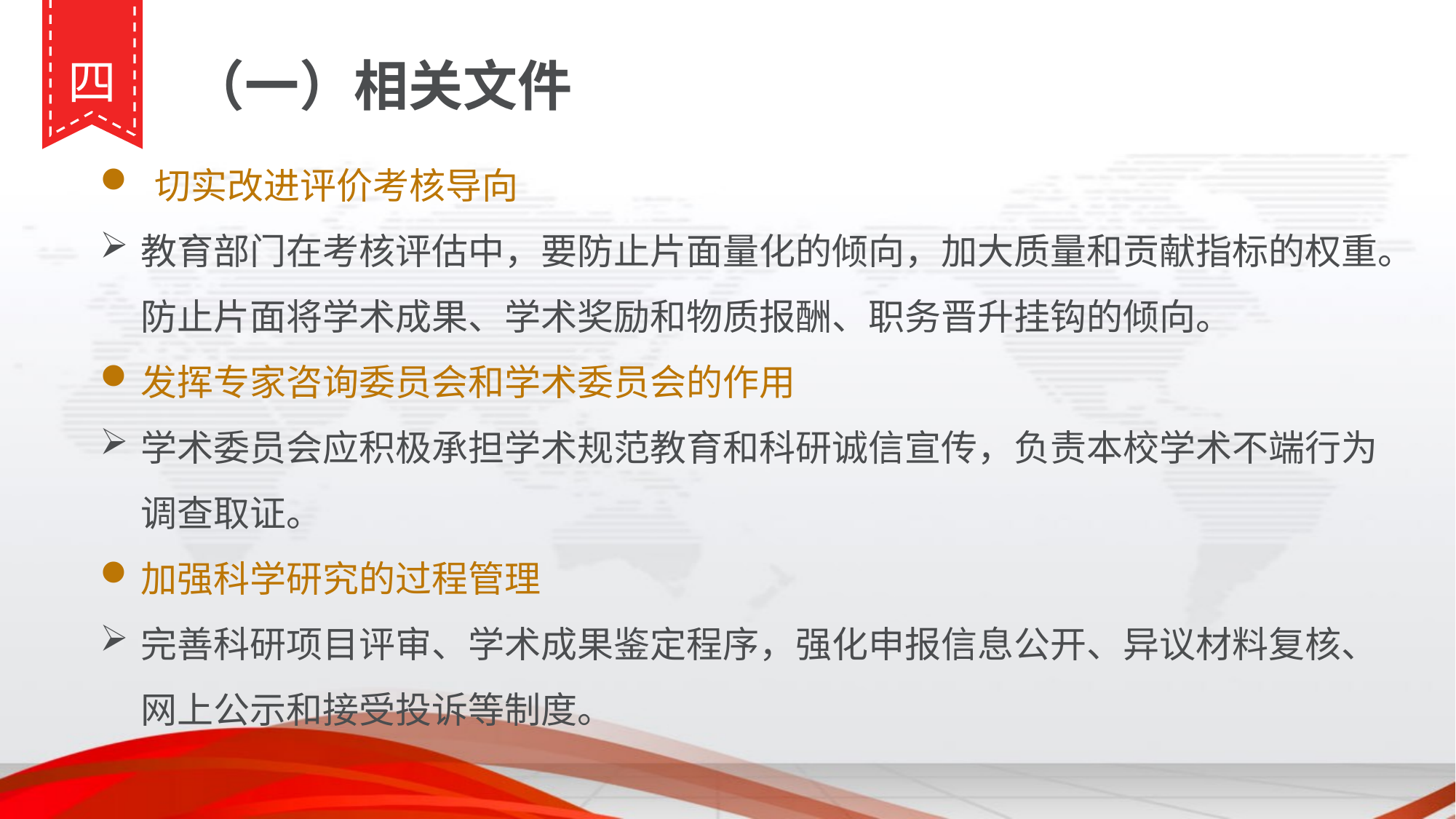

四
（一）相关文件
切实改进评价考核导向
教育部门在考核评估中，要防止片面量化的倾向，加大质量和贡献指标的权重。防止片面将学术成果、学术奖励和物质报酬、职务晋升挂钩的倾向。
发挥专家咨询委员会和学术委员会的作用
学术委员会应积极承担学术规范教育和科研诚信宣传，负责本校学术不端行为调查取证。
加强科学研究的过程管理
完善科研项目评审、学术成果鉴定程序，强化申报信息公开、异议材料复核、网上公示和接受投诉等制度。